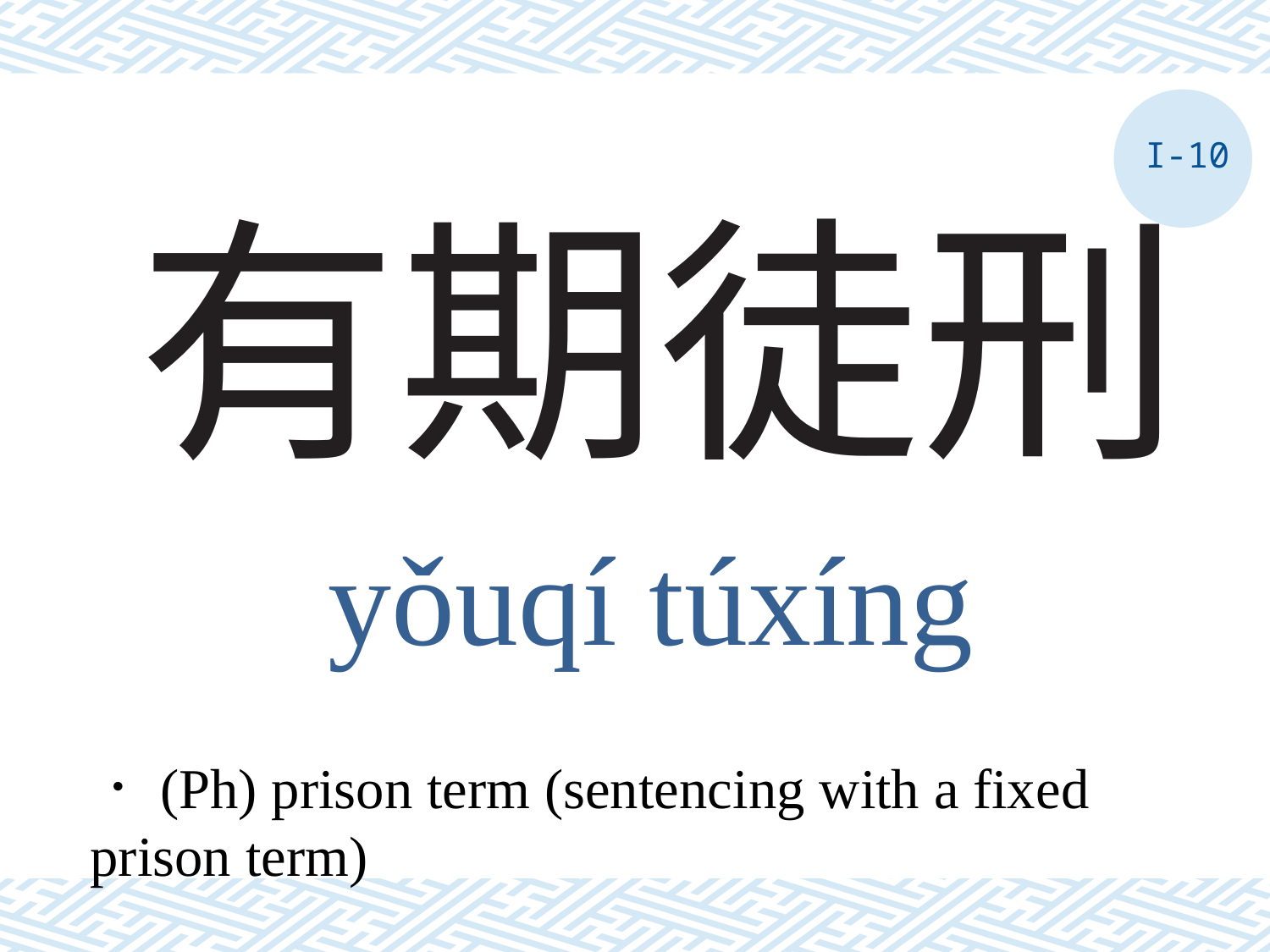

I-10

# 有期徒刑
yǒuqí túxíng
．(Ph) prison term (sentencing with a fixed prison term)